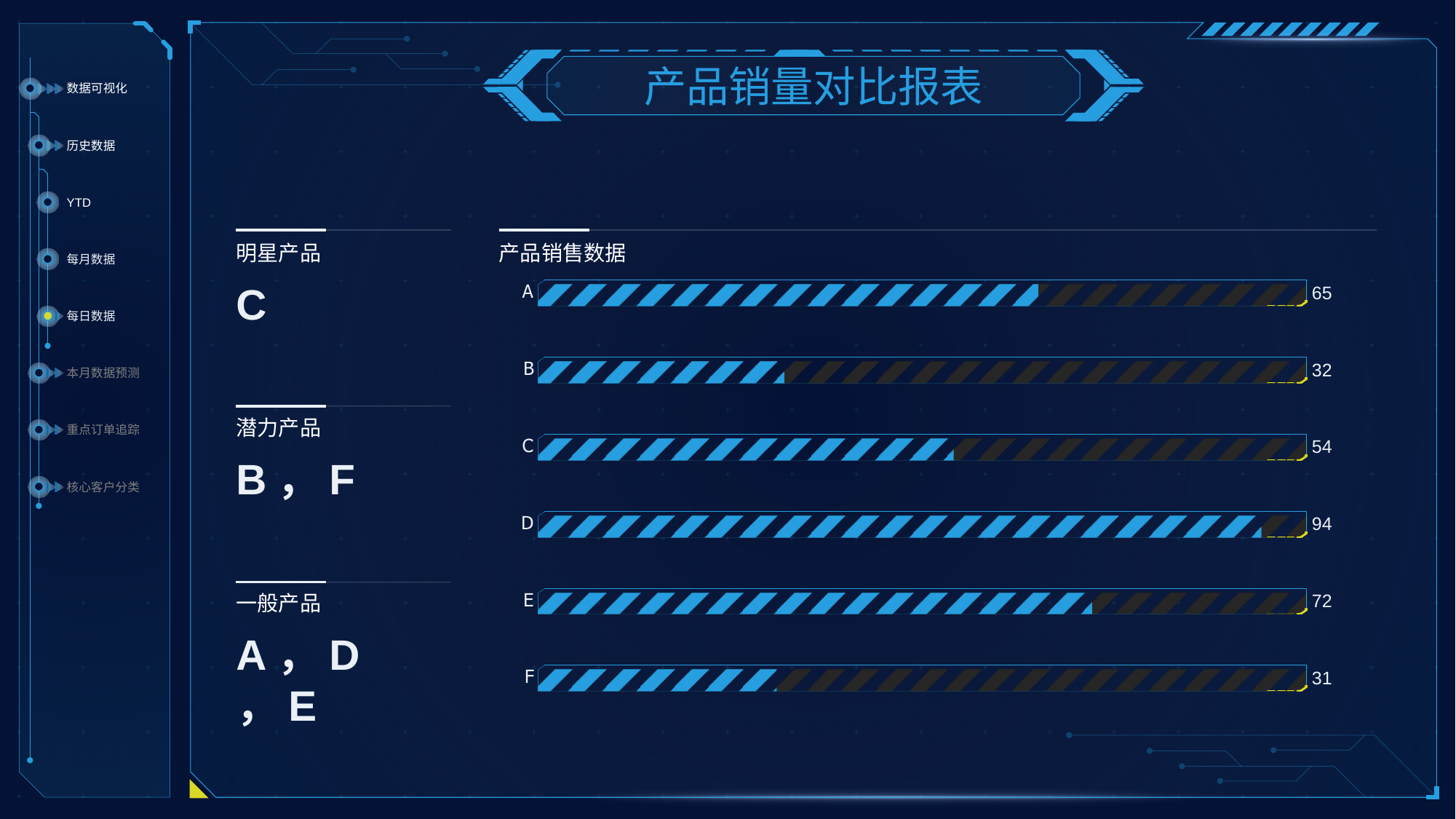

产品销量对比报表
数据可视化

历史数据

YTD

每月数据
明星产品
产品销售数据

### Chart

| Category | 3 | 1 | 2 |
|---|---|---|---|
| A | 100.0 | 65.0 | 100.0 |
| B | 100.0 | 32.0 | 100.0 |
| C | 100.0 | 54.0 | 100.0 |
| D | 100.0 | 94.0 | 100.0 |
| E | 100.0 | 72.0 | 100.0 |
| F | 100.0 | 31.0 | 100.0 |
C
每日数据

本月数据预测

重点订单追踪
潜力产品

B，F
核心客户分类

一般产品
A，D，E